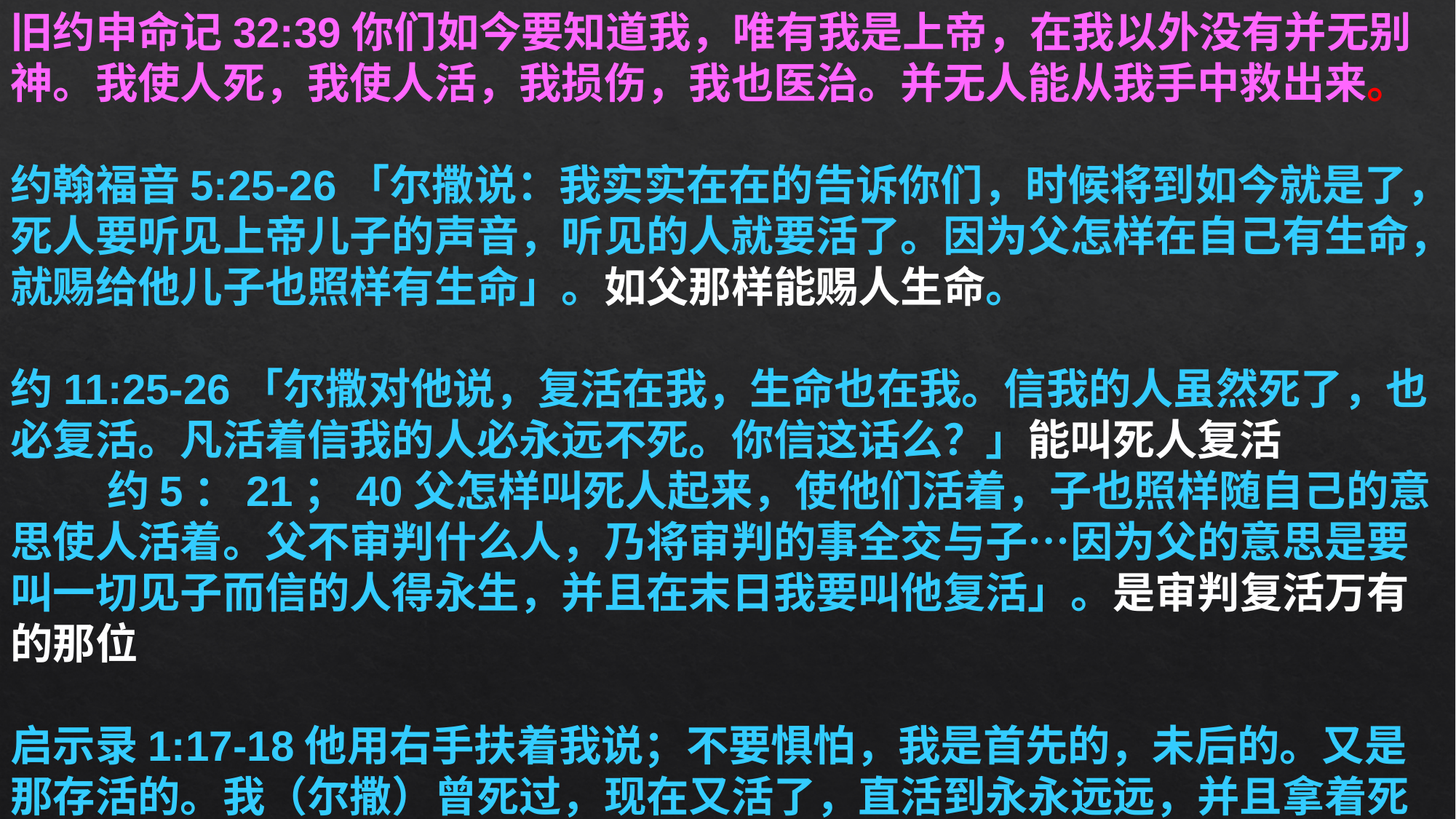

旧约申命记32:39你们如今要知道我，唯有我是上帝，在我以外没有并无别神。我使人死，我使人活，我损伤，我也医治。并无人能从我手中救出来。

约翰福音5:25-26「尔撒说：我实实在在的告诉你们，时候将到如今就是了，死人要听见上帝儿子的声音，听见的人就要活了。因为父怎样在自己有生命，就赐给他儿子也照样有生命」。如父那样能赐人生命。

约11:25-26「尔撒对他说，复活在我，生命也在我。信我的人虽然死了，也必复活。凡活着信我的人必永远不死。你信这话么？」能叫死人复活                           约5：21；40父怎样叫死人起来，使他们活着，子也照样随自己的意思使人活着。父不审判什么人，乃将审判的事全交与子…因为父的意思是要叫一切见子而信的人得永生，并且在末日我要叫他复活」。是审判复活万有的那位

启示录1:17-18他用右手扶着我说；不要惧怕，我是首先的，未后的。又是那存活的。我（尔撒）曾死过，现在又活了，直活到永永远远，并且拿着死亡和阴间的销匙。 只有上帝才能说他握有死亡与阴间的钥匙，尔撒胜过了死亡